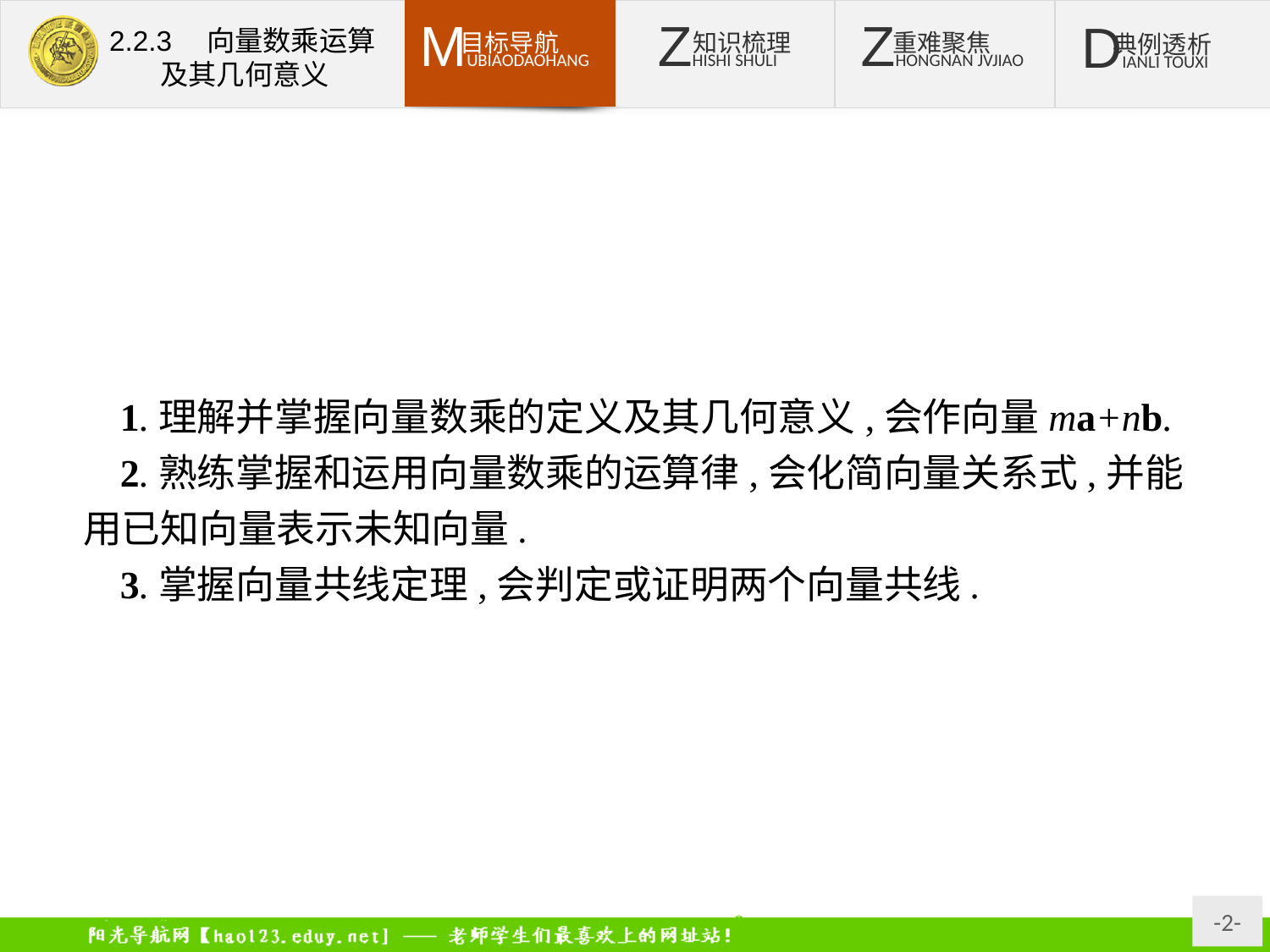

1.理解并掌握向量数乘的定义及其几何意义,会作向量ma+nb.
2.熟练掌握和运用向量数乘的运算律,会化简向量关系式,并能用已知向量表示未知向量.
3.掌握向量共线定理,会判定或证明两个向量共线.